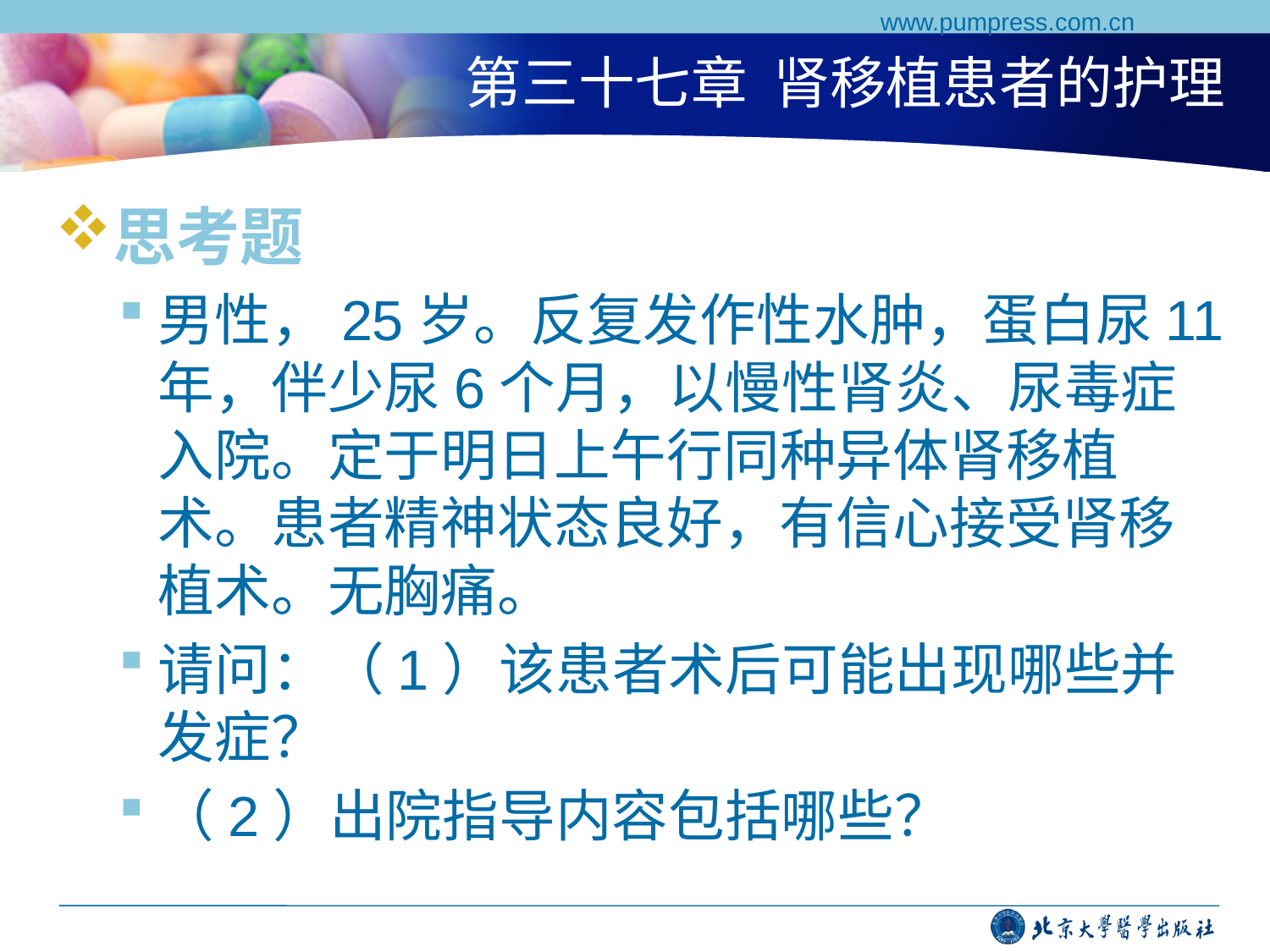

www.pumpress.com.cn
# 第三十七章  肾移植患者的护理
思考题
男性，25岁。反复发作性水肿，蛋白尿11年，伴少尿6个月，以慢性肾炎、尿毒症入院。定于明日上午行同种异体肾移植术。患者精神状态良好，有信心接受肾移植术。无胸痛。
请问：（1）该患者术后可能出现哪些并发症？
（2）出院指导内容包括哪些？